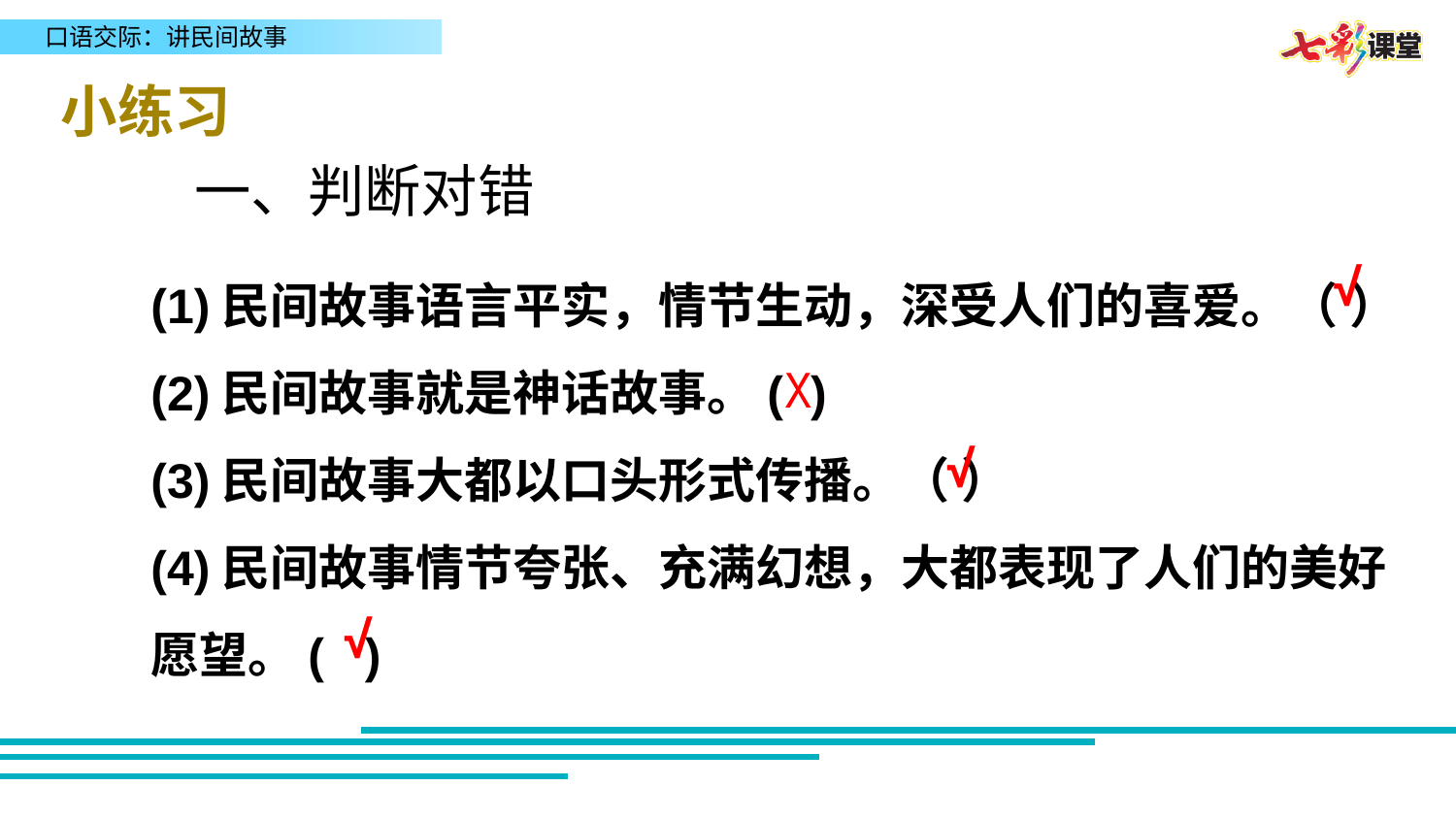

小练习
一、判断对错
(1)民间故事语言平实，情节生动，深受人们的喜爱。（ ）
(2)民间故事就是神话故事。(  )
(3)民间故事大都以口头形式传播。（ ）
(4)民间故事情节夸张、充满幻想，大都表现了人们的美好愿望。(   )
√
X
√
√